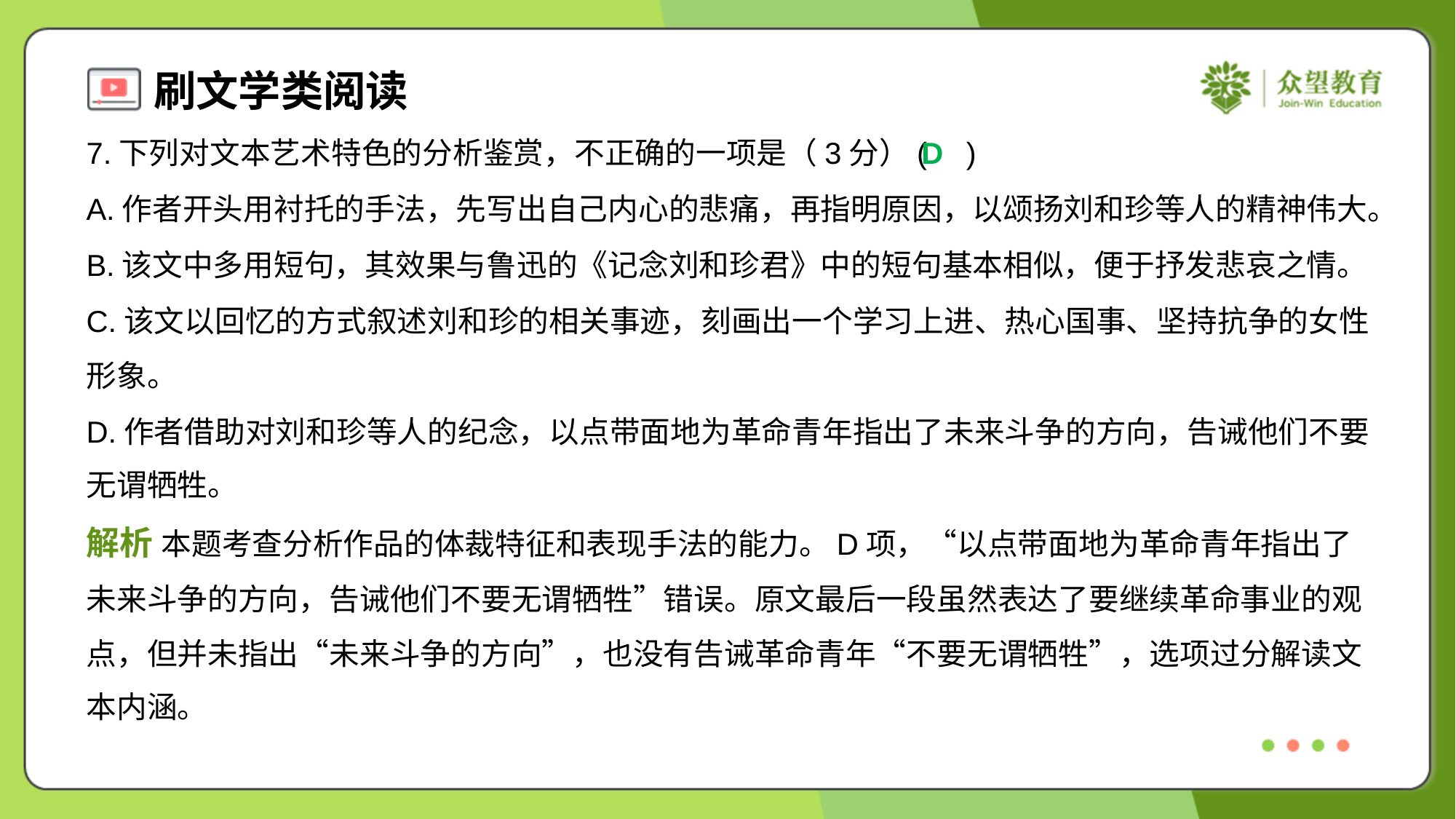

7.下列对文本艺术特色的分析鉴赏，不正确的一项是（3分）(     )
D
A.作者开头用衬托的手法，先写出自己内心的悲痛，再指明原因，以颂扬刘和珍等人的精神伟大。
B.该文中多用短句，其效果与鲁迅的《记念刘和珍君》中的短句基本相似，便于抒发悲哀之情。
C.该文以回忆的方式叙述刘和珍的相关事迹，刻画出一个学习上进、热心国事、坚持抗争的女性
形象。
D.作者借助对刘和珍等人的纪念，以点带面地为革命青年指出了未来斗争的方向，告诫他们不要
无谓牺牲。
解析 本题考查分析作品的体裁特征和表现手法的能力。D项，“以点带面地为革命青年指出了
未来斗争的方向，告诫他们不要无谓牺牲”错误。原文最后一段虽然表达了要继续革命事业的观
点，但并未指出“未来斗争的方向”，也没有告诫革命青年“不要无谓牺牲”，选项过分解读文
本内涵。